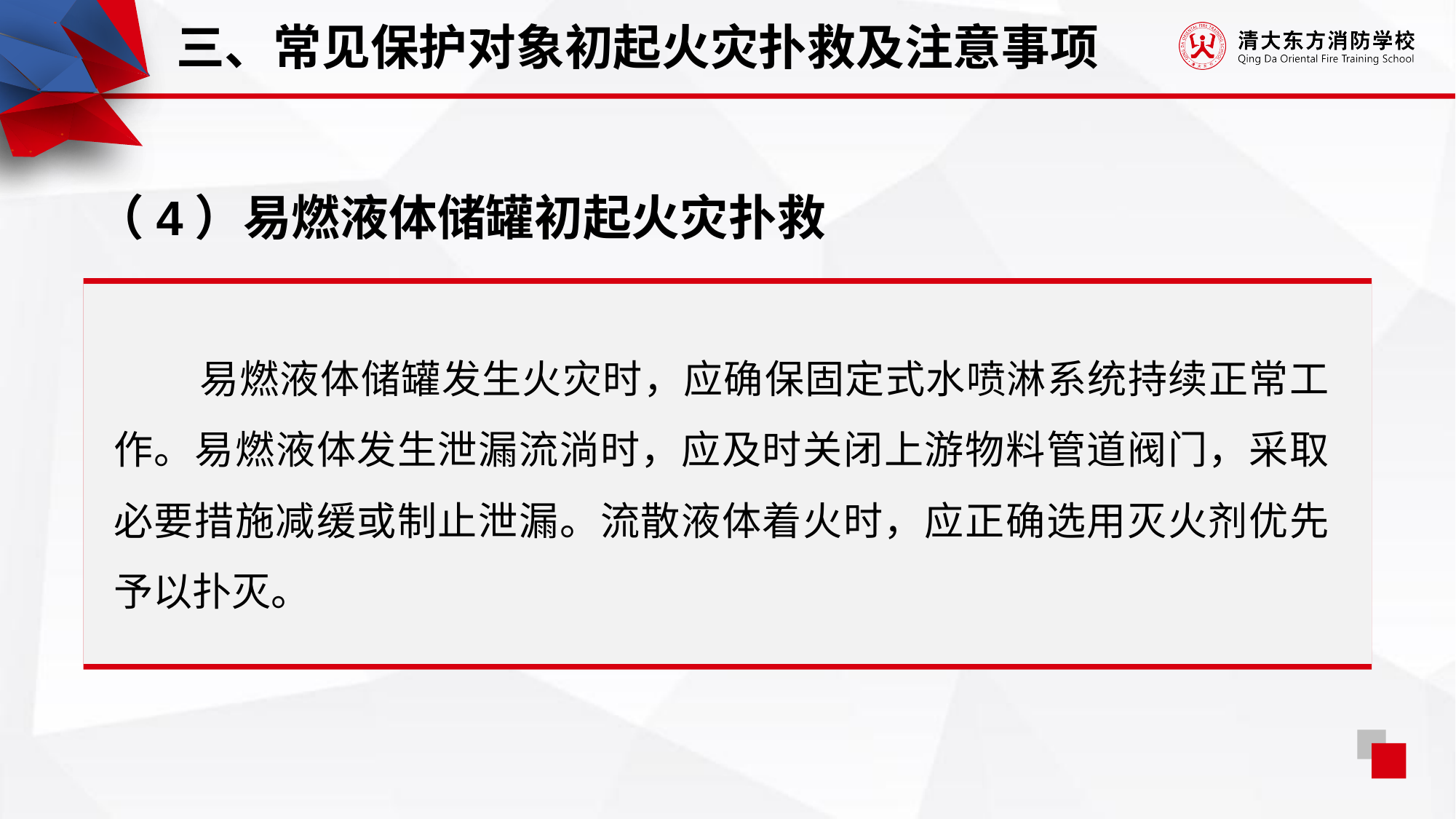

三、常见保护对象初起火灾扑救及注意事项

（4）易燃液体储罐初起火灾扑救

易燃液体储罐发生火灾时，应确保固定式水喷淋系统持续正常工作。易燃液体发生泄漏流淌时，应及时关闭上游物料管道阀门，采取必要措施减缓或制止泄漏。流散液体着火时，应正确选用灭火剂优先予以扑灭。